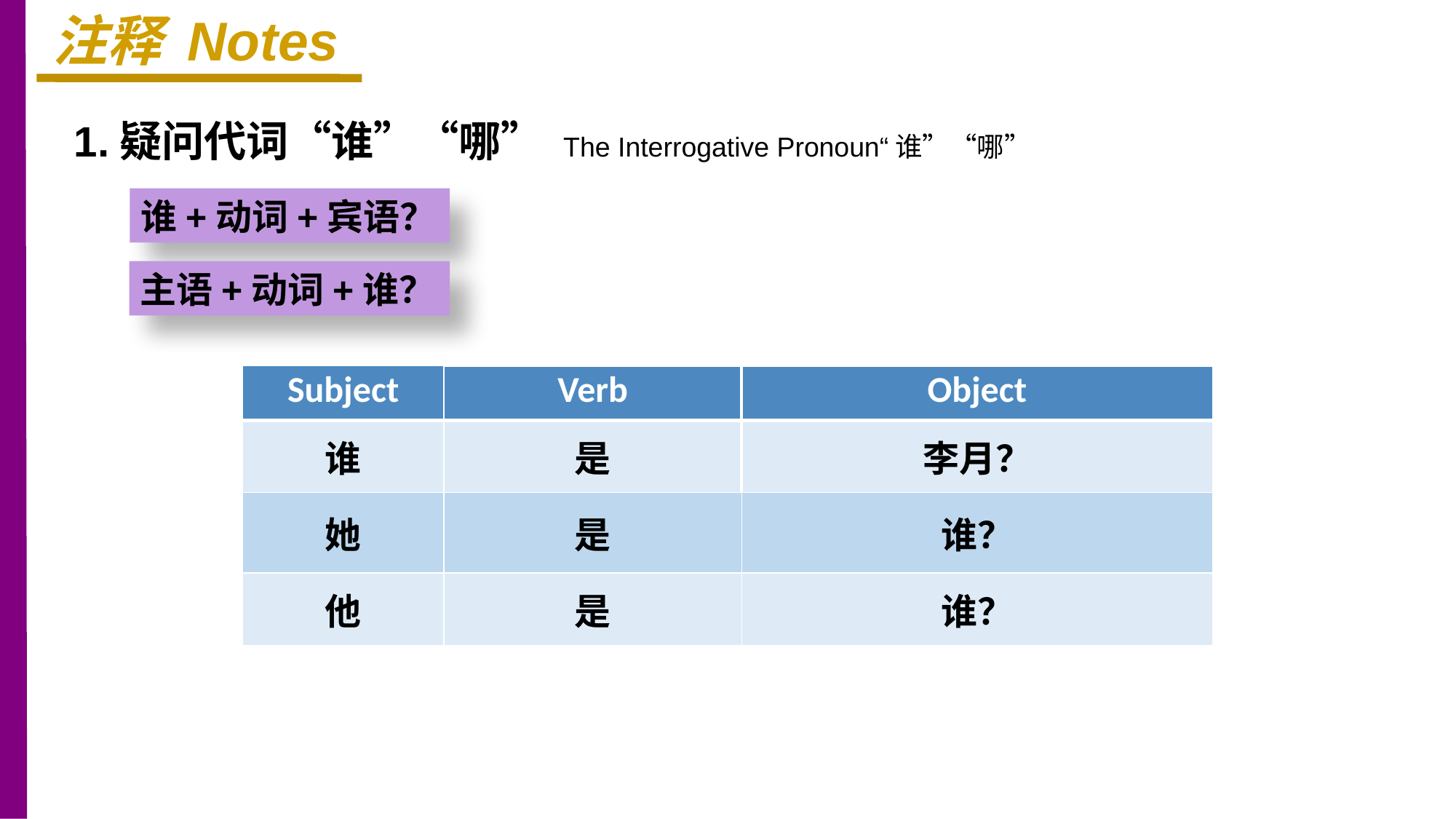

注释 Notes
1.疑问代词“谁”“哪” The Interrogative Pronoun“谁”“哪”
谁+动词+宾语？
主语+动词+谁？
| Subject | Verb | Object |
| --- | --- | --- |
| 谁 | 是 | 李月？ |
| 她 | 是 | 谁？ |
| 他 | 是 | 谁？ |